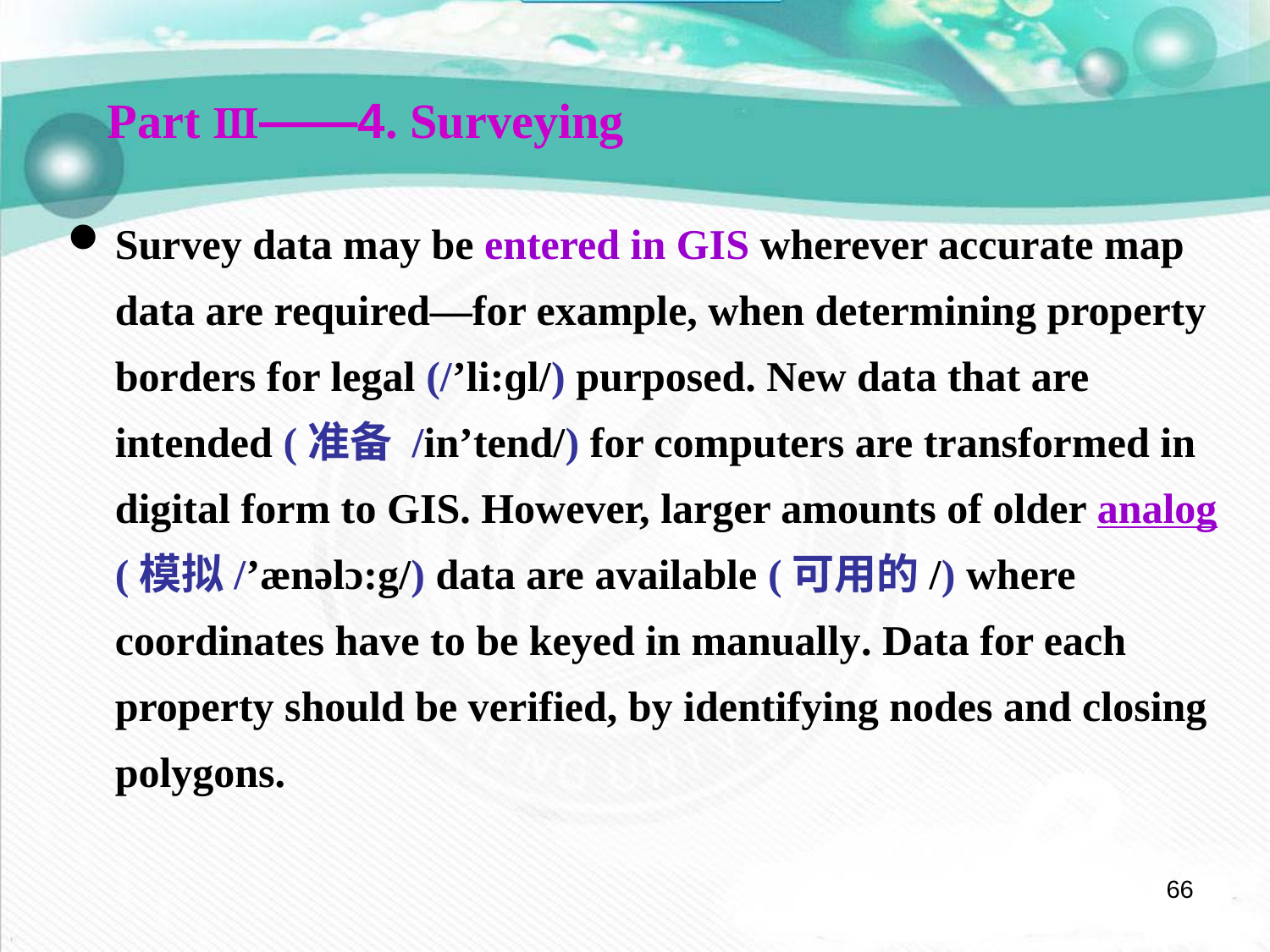

Part Ⅲ——4. Surveying
Survey data may be entered in GIS wherever accurate map data are required—for example, when determining property borders for legal (/’li:ɡl/) purposed. New data that are intended (准备 /in’tend/) for computers are transformed in digital form to GIS. However, larger amounts of older analog (模拟/’ænəlɔ:g/) data are available (可用的/) where coordinates have to be keyed in manually. Data for each property should be verified, by identifying nodes and closing polygons.
66